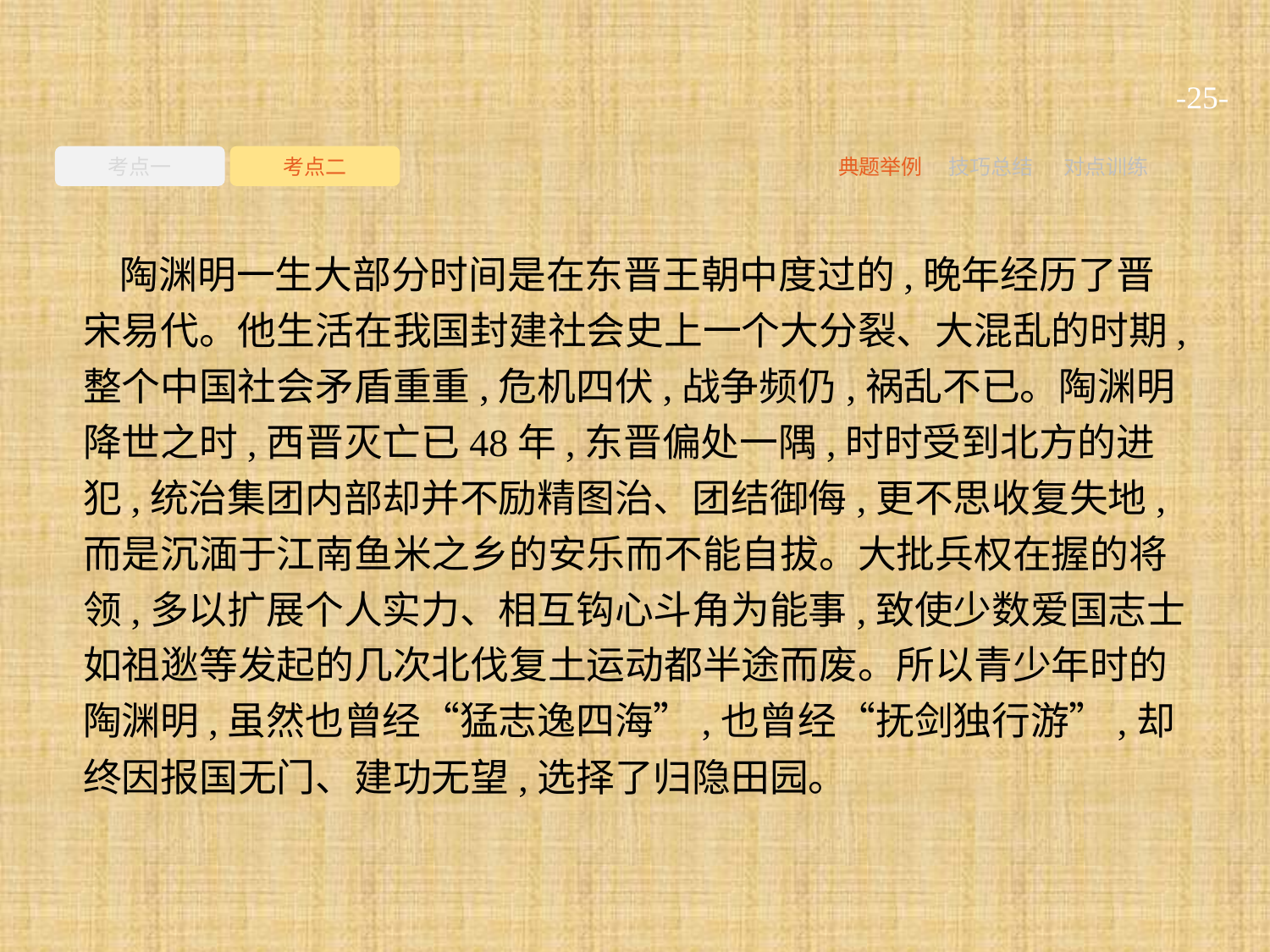

-25-
考点一
考点二
典题举例
技巧总结
对点训练
陶渊明一生大部分时间是在东晋王朝中度过的,晚年经历了晋宋易代。他生活在我国封建社会史上一个大分裂、大混乱的时期,整个中国社会矛盾重重,危机四伏,战争频仍,祸乱不已。陶渊明降世之时,西晋灭亡已48年,东晋偏处一隅,时时受到北方的进犯,统治集团内部却并不励精图治、团结御侮,更不思收复失地,而是沉湎于江南鱼米之乡的安乐而不能自拔。大批兵权在握的将领,多以扩展个人实力、相互钩心斗角为能事,致使少数爱国志士如祖逖等发起的几次北伐复土运动都半途而废。所以青少年时的陶渊明,虽然也曾经“猛志逸四海”,也曾经“抚剑独行游”,却终因报国无门、建功无望,选择了归隐田园。